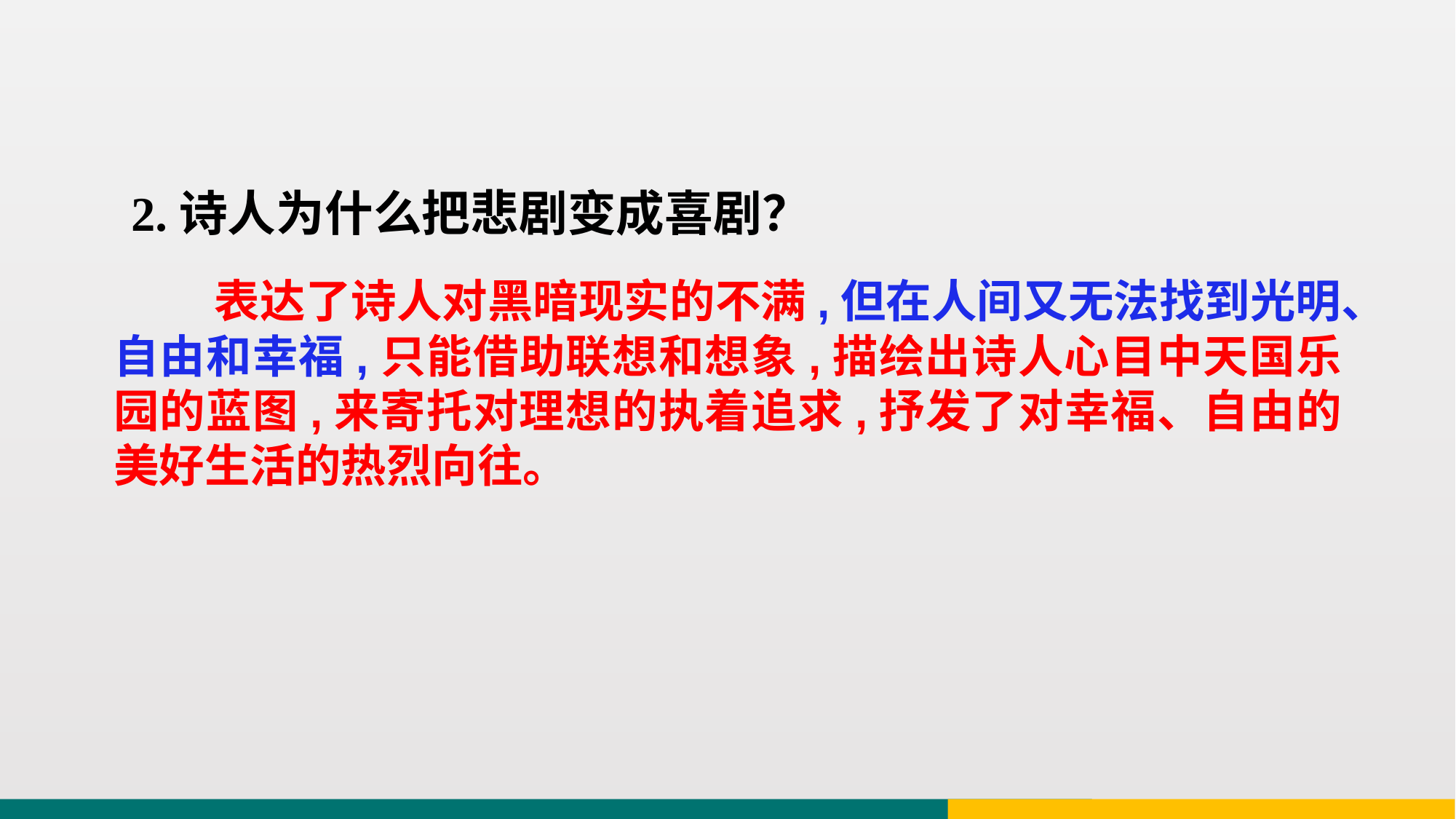

2.诗人为什么把悲剧变成喜剧？
        表达了诗人对黑暗现实的不满,但在人间又无法找到光明、自由和幸福,只能借助联想和想象,描绘出诗人心目中天国乐园的蓝图,来寄托对理想的执着追求,抒发了对幸福、自由的美好生活的热烈向往。